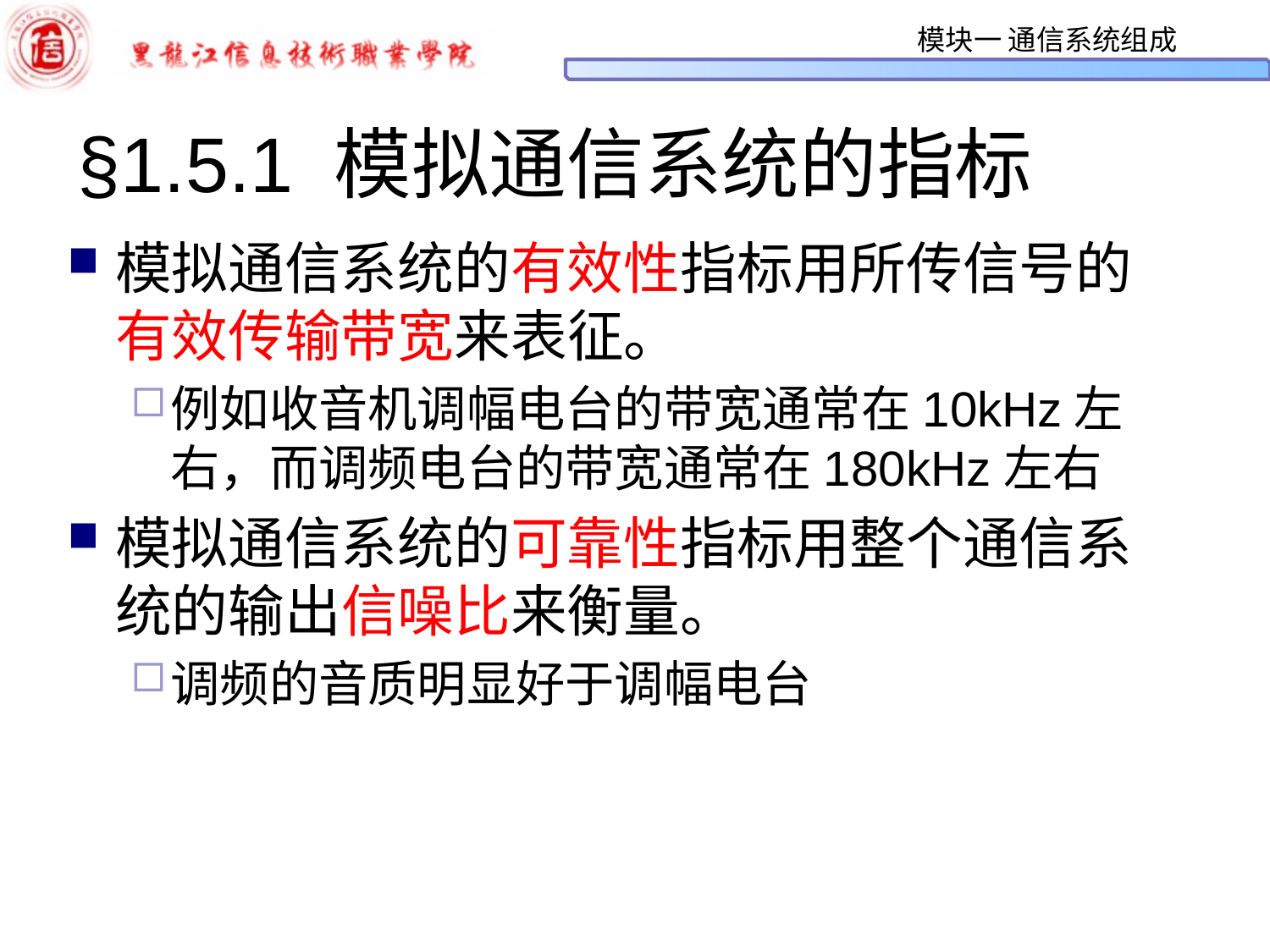

# §1.5.1 模拟通信系统的指标
模拟通信系统的有效性指标用所传信号的有效传输带宽来表征。
例如收音机调幅电台的带宽通常在10kHz左右，而调频电台的带宽通常在180kHz左右
模拟通信系统的可靠性指标用整个通信系统的输出信噪比来衡量。
调频的音质明显好于调幅电台